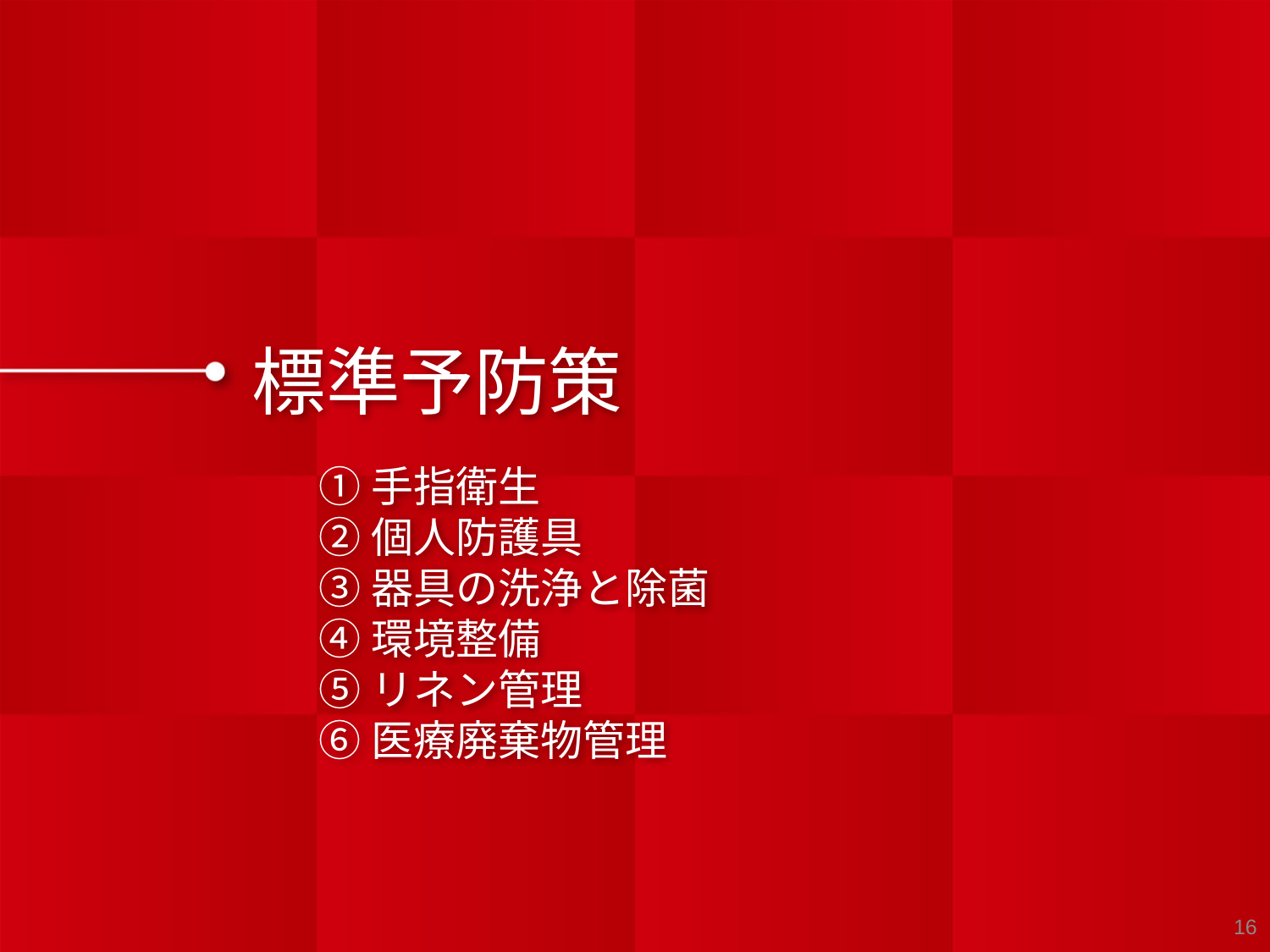

標準予防策
①手指衛生
②個人防護具
③器具の洗浄と除菌
④環境整備
⑤リネン管理
⑥医療廃棄物管理
16